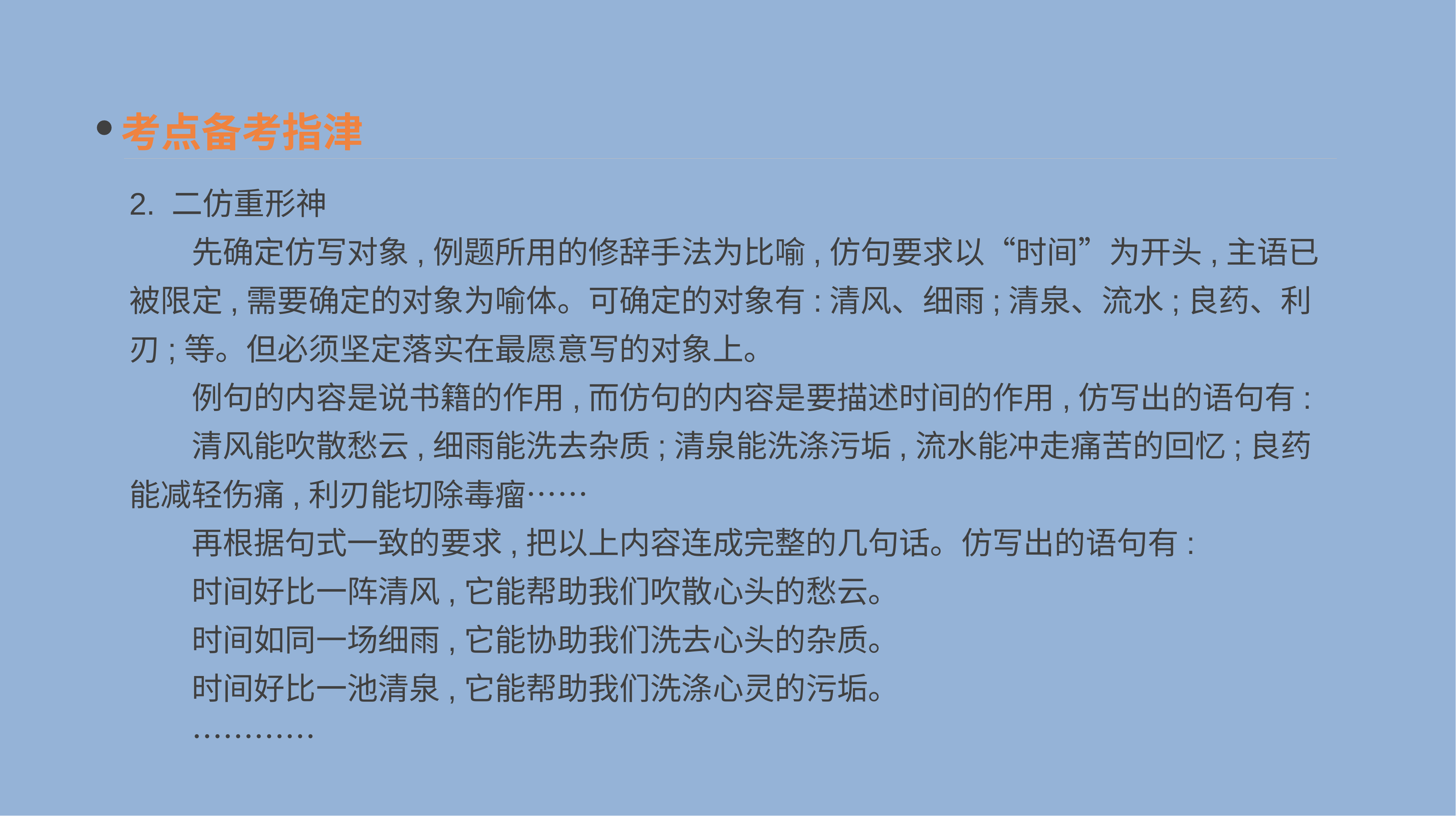

考点备考指津

2. 二仿重形神
　　先确定仿写对象,例题所用的修辞手法为比喻,仿句要求以“时间”为开头,主语已被限定,需要确定的对象为喻体。可确定的对象有:清风、细雨;清泉、流水;良药、利刃;等。但必须坚定落实在最愿意写的对象上。
　　例句的内容是说书籍的作用,而仿句的内容是要描述时间的作用,仿写出的语句有:
　　清风能吹散愁云,细雨能洗去杂质;清泉能洗涤污垢,流水能冲走痛苦的回忆;良药能减轻伤痛,利刃能切除毒瘤……
　　再根据句式一致的要求,把以上内容连成完整的几句话。仿写出的语句有:
　　时间好比一阵清风,它能帮助我们吹散心头的愁云。
　　时间如同一场细雨,它能协助我们洗去心头的杂质。
　　时间好比一池清泉,它能帮助我们洗涤心灵的污垢。
　　…………